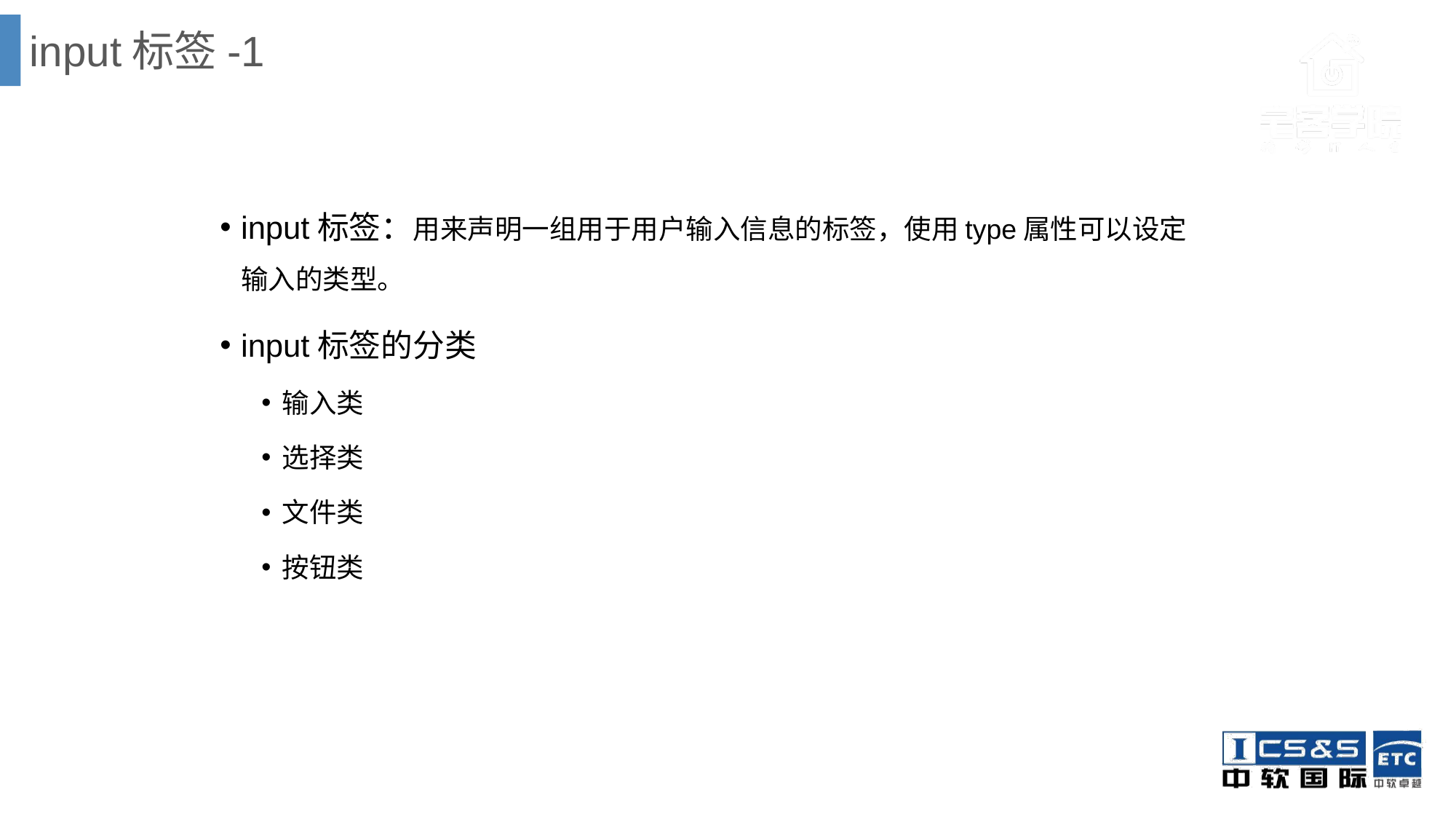

input标签-1
input标签：用来声明一组用于用户输入信息的标签，使用type属性可以设定输入的类型。
input标签的分类
输入类
选择类
文件类
按钮类